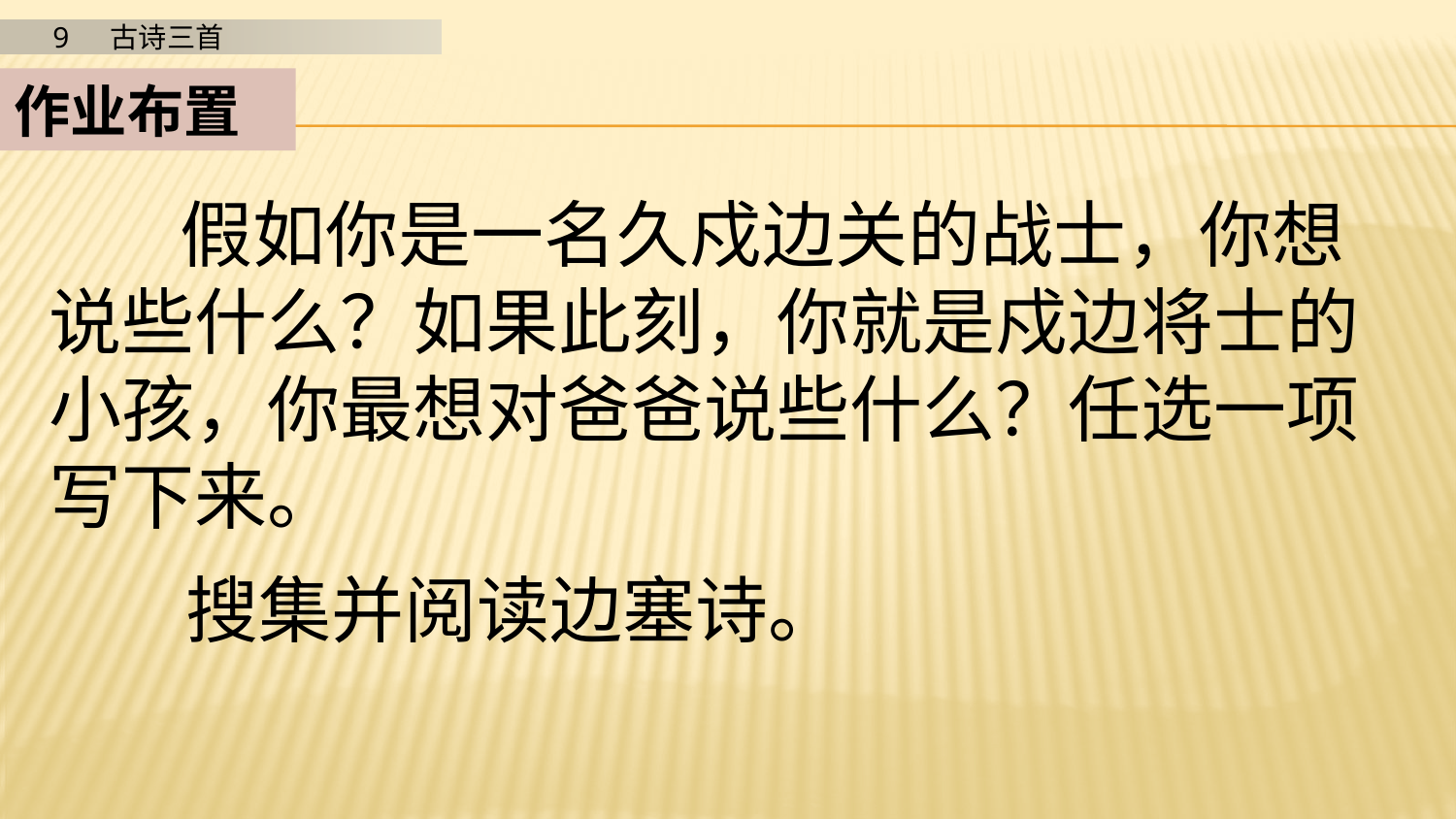

作业布置
       假如你是一名久戍边关的战士，你想说些什么？如果此刻，你就是戍边将士的小孩，你最想对爸爸说些什么？任选一项写下来。
      搜集并阅读边塞诗。